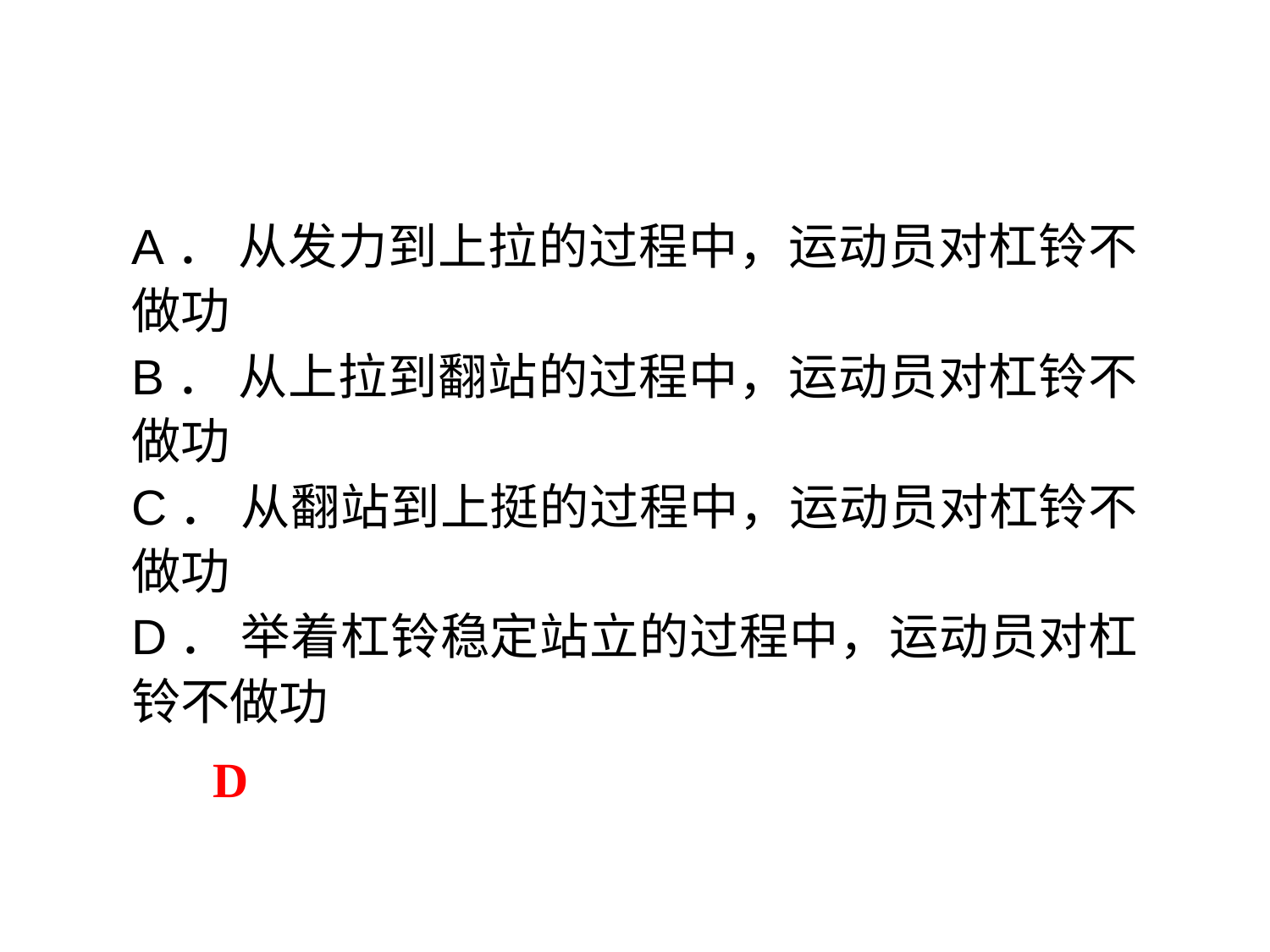

A． 从发力到上拉的过程中，运动员对杠铃不做功
B． 从上拉到翻站的过程中，运动员对杠铃不做功
C． 从翻站到上挺的过程中，运动员对杠铃不做功
D． 举着杠铃稳定站立的过程中，运动员对杠铃不做功
D